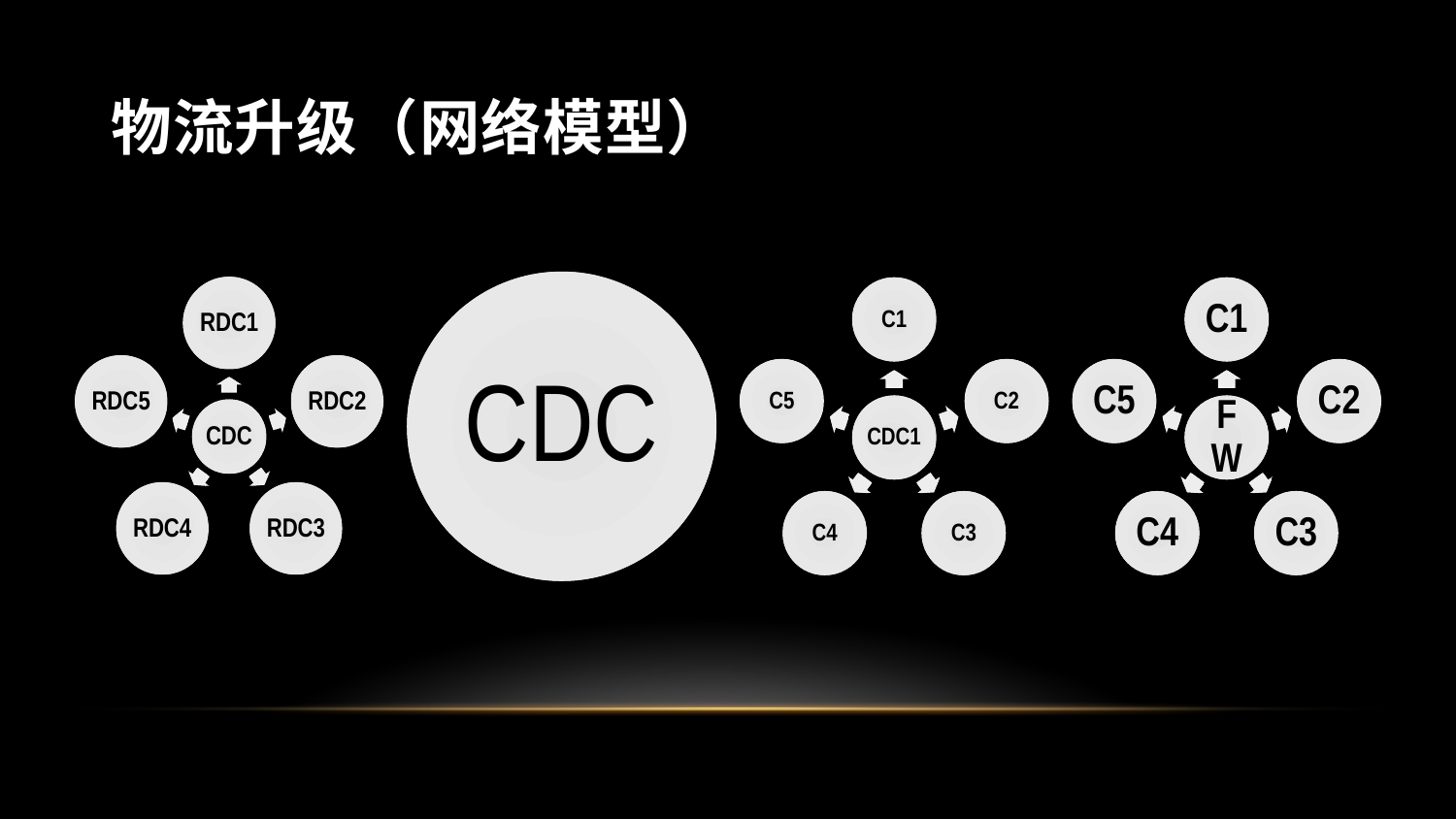

# 物流升级（网络模型）
CDC

RDC1

RDC2

RDC3

RDC4

RDC5
CDC
CDC1

C1

C2

C3

C4

C5
FW

C1

C2

C3

C4

C5